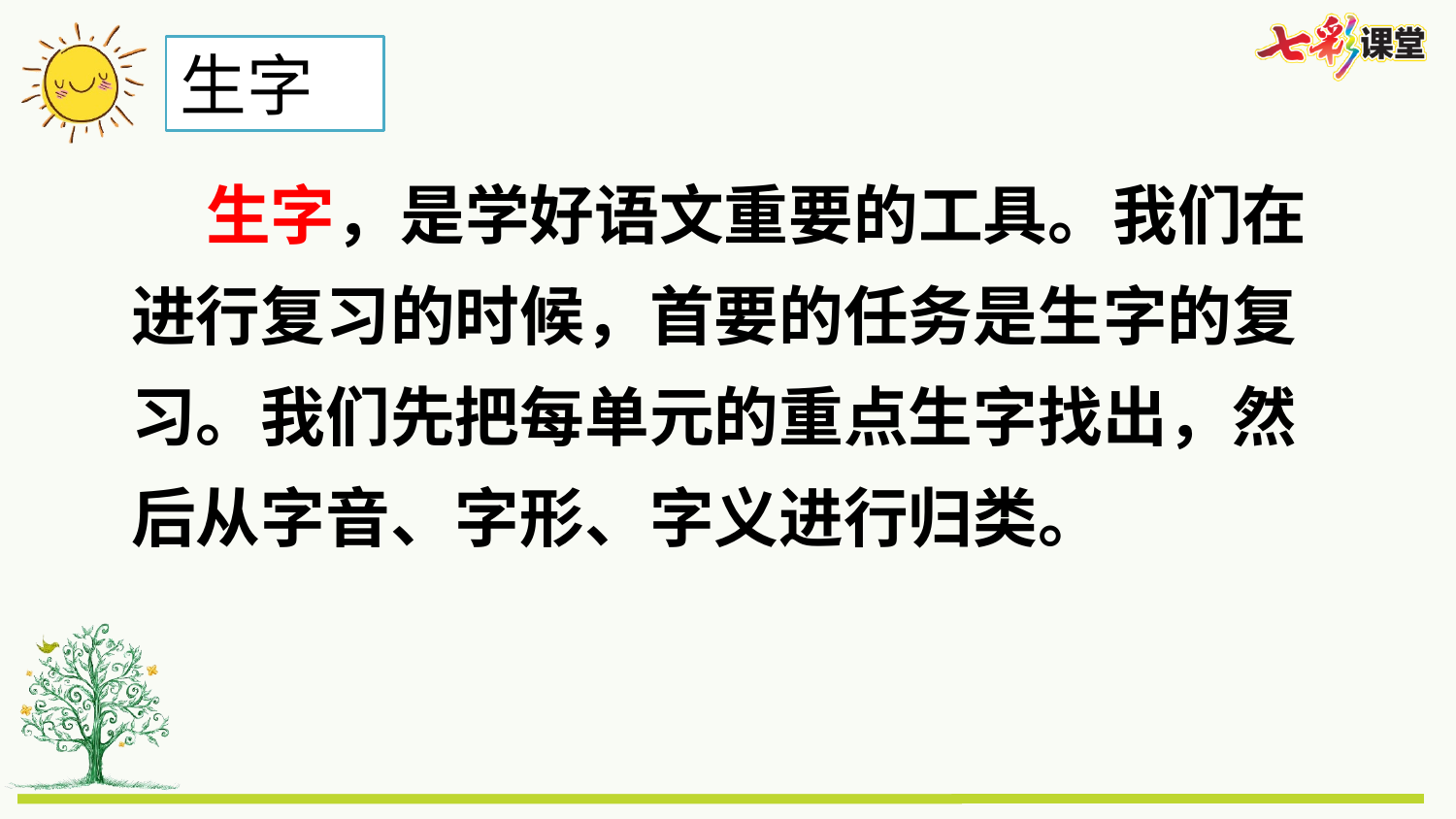

生字
    生字，是学好语文重要的工具。我们在进行复习的时候，首要的任务是生字的复习。我们先把每单元的重点生字找出，然后从字音、字形、字义进行归类。